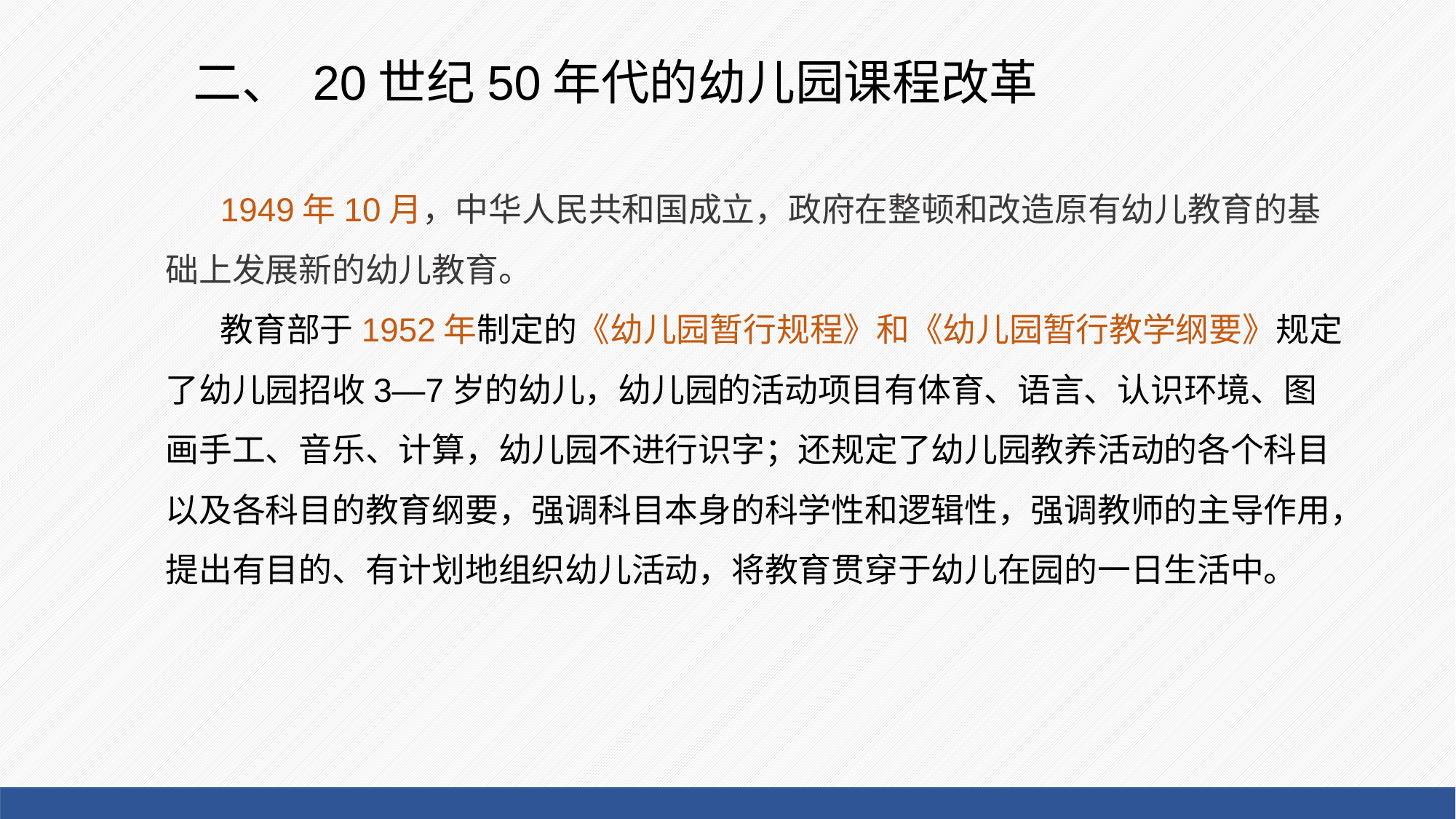

# 二、 20世纪50年代的幼儿园课程改革
1949年10月，中华人民共和国成立，政府在整顿和改造原有幼儿教育的基础上发展新的幼儿教育。
教育部于1952年制定的《幼儿园暂行规程》和《幼儿园暂行教学纲要》规定了幼儿园招收3—7岁的幼儿，幼儿园的活动项目有体育、语言、认识环境、图画手工、音乐、计算，幼儿园不进行识字；还规定了幼儿园教养活动的各个科目以及各科目的教育纲要，强调科目本身的科学性和逻辑性，强调教师的主导作用，提出有目的、有计划地组织幼儿活动，将教育贯穿于幼儿在园的一日生活中。